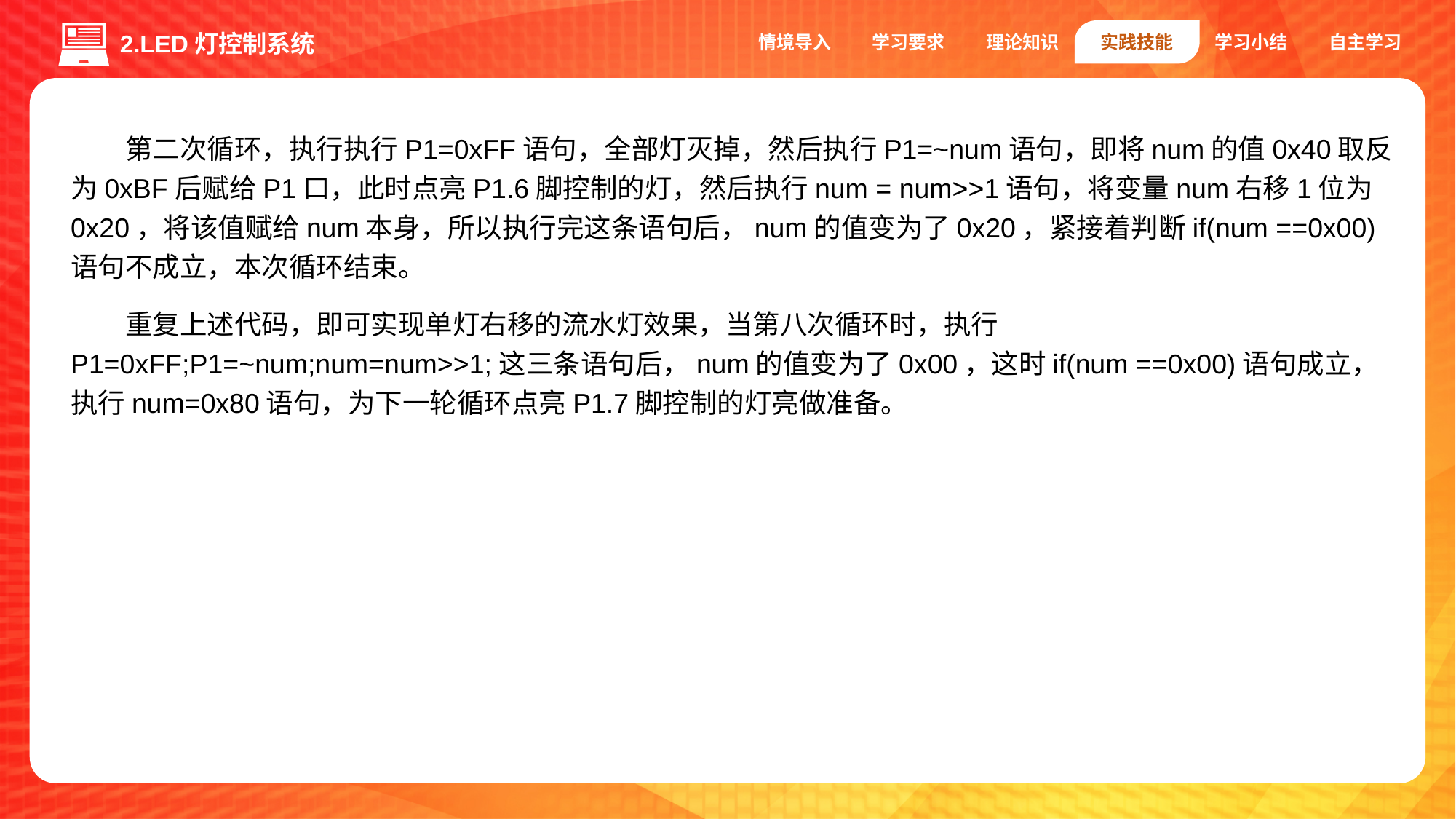

情境导入
学习要求
理论知识
实践技能
学习小结
自主学习

2.LED灯控制系统
第二次循环，执行执行P1=0xFF语句，全部灯灭掉，然后执行P1=~num语句，即将num的值0x40取反为0xBF后赋给P1口，此时点亮P1.6脚控制的灯，然后执行num = num>>1语句，将变量num右移1位为0x20，将该值赋给num本身，所以执行完这条语句后，num的值变为了0x20，紧接着判断if(num ==0x00)语句不成立，本次循环结束。
重复上述代码，即可实现单灯右移的流水灯效果，当第八次循环时，执行P1=0xFF;P1=~num;num=num>>1;这三条语句后，num的值变为了0x00，这时if(num ==0x00)语句成立，执行num=0x80语句，为下一轮循环点亮P1.7脚控制的灯亮做准备。